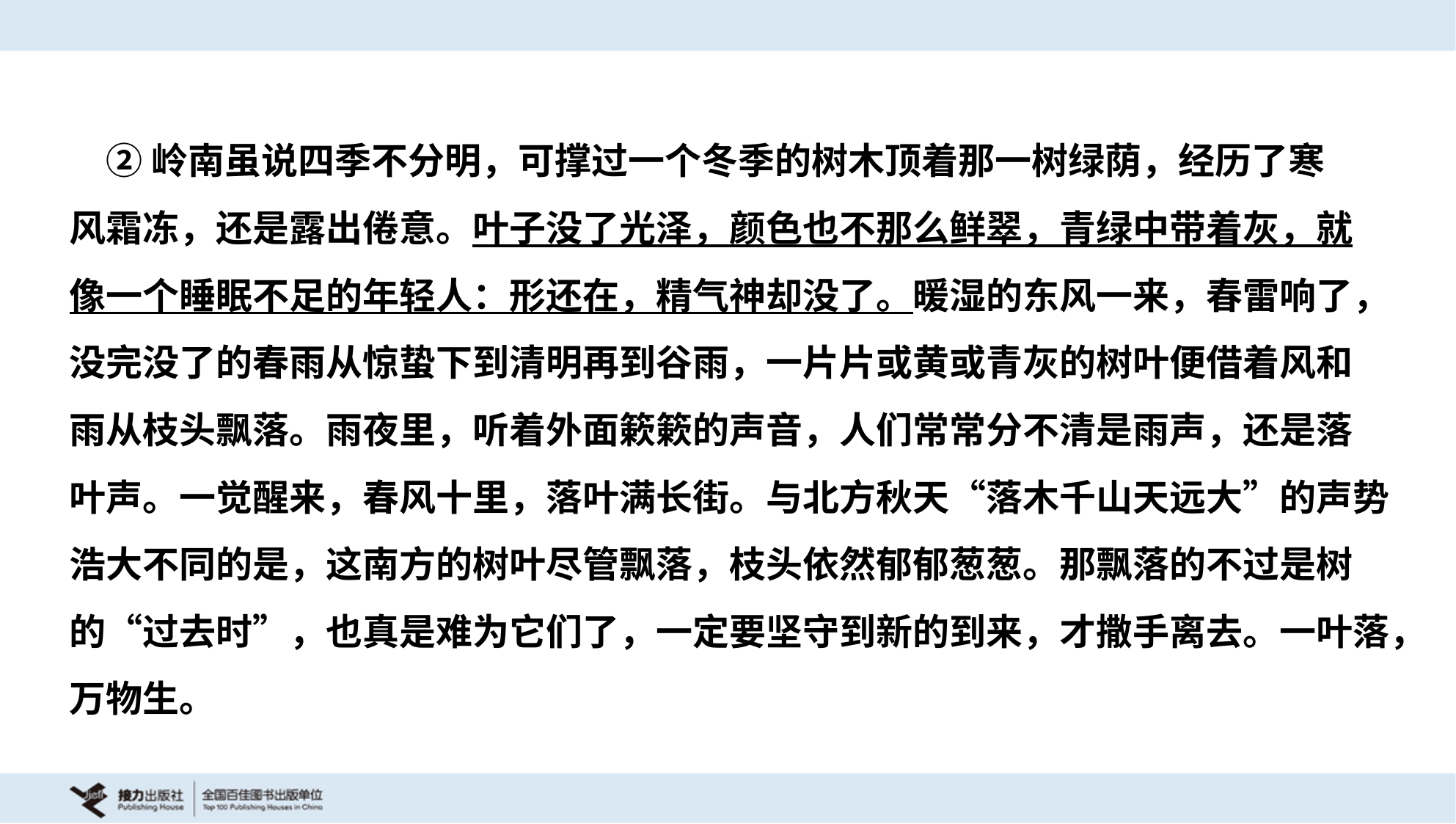

②岭南虽说四季不分明，可撑过一个冬季的树木顶着那一树绿荫，经历了寒
风霜冻，还是露出倦意。叶子没了光泽，颜色也不那么鲜翠，青绿中带着灰，就
像一个睡眠不足的年轻人：形还在，精气神却没了。暖湿的东风一来，春雷响了，
没完没了的春雨从惊蛰下到清明再到谷雨，一片片或黄或青灰的树叶便借着风和
雨从枝头飘落。雨夜里，听着外面簌簌的声音，人们常常分不清是雨声，还是落
叶声。一觉醒来，春风十里，落叶满长街。与北方秋天“落木千山天远大”的声势
浩大不同的是，这南方的树叶尽管飘落，枝头依然郁郁葱葱。那飘落的不过是树
的“过去时”，也真是难为它们了，一定要坚守到新的到来，才撒手离去。一叶落，
万物生。